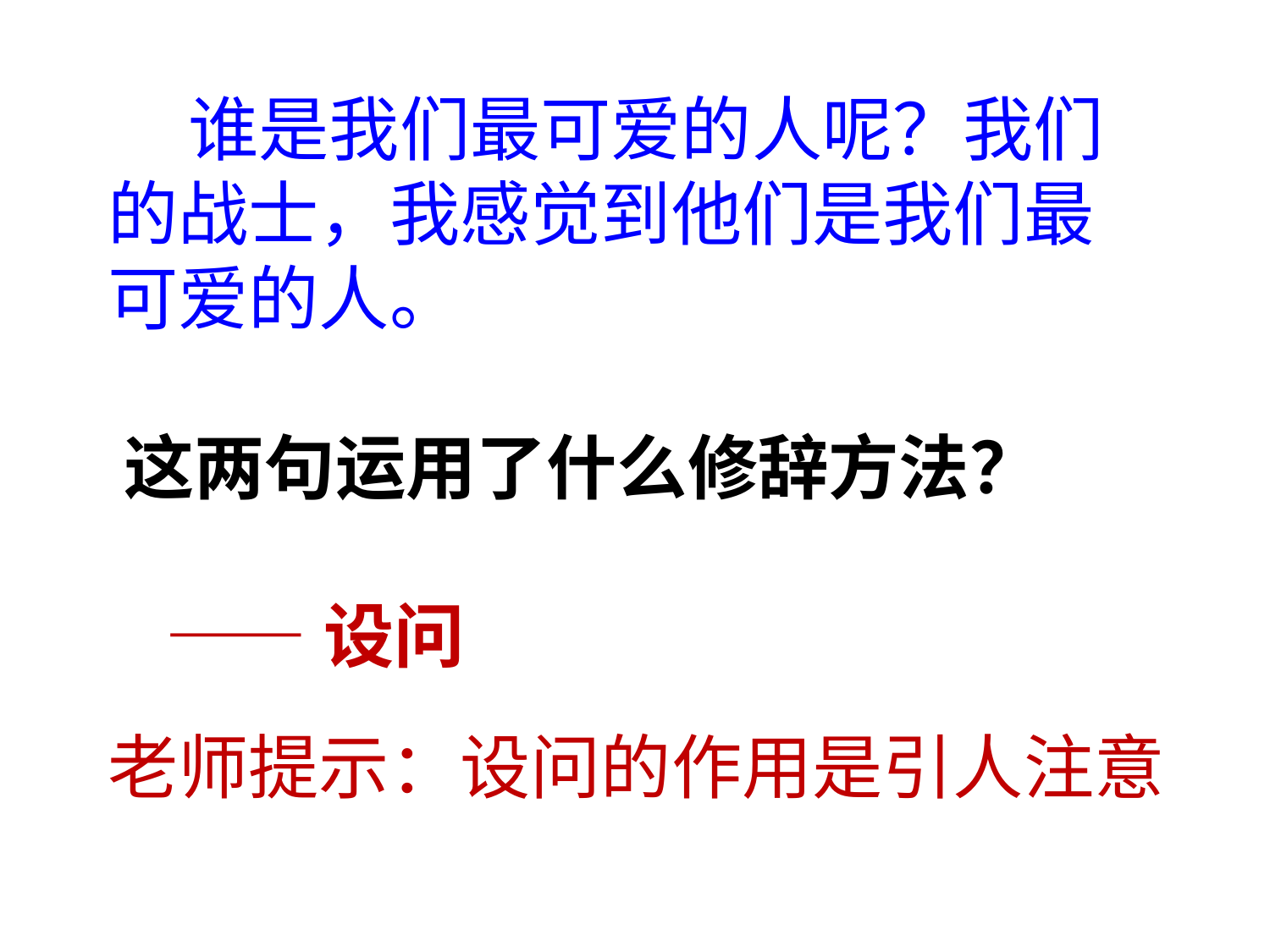

谁是我们最可爱的人呢？我们的战士，我感觉到他们是我们最可爱的人。
　
 这两句运用了什么修辞方法？

  ——设问
老师提示：设问的作用是引人注意